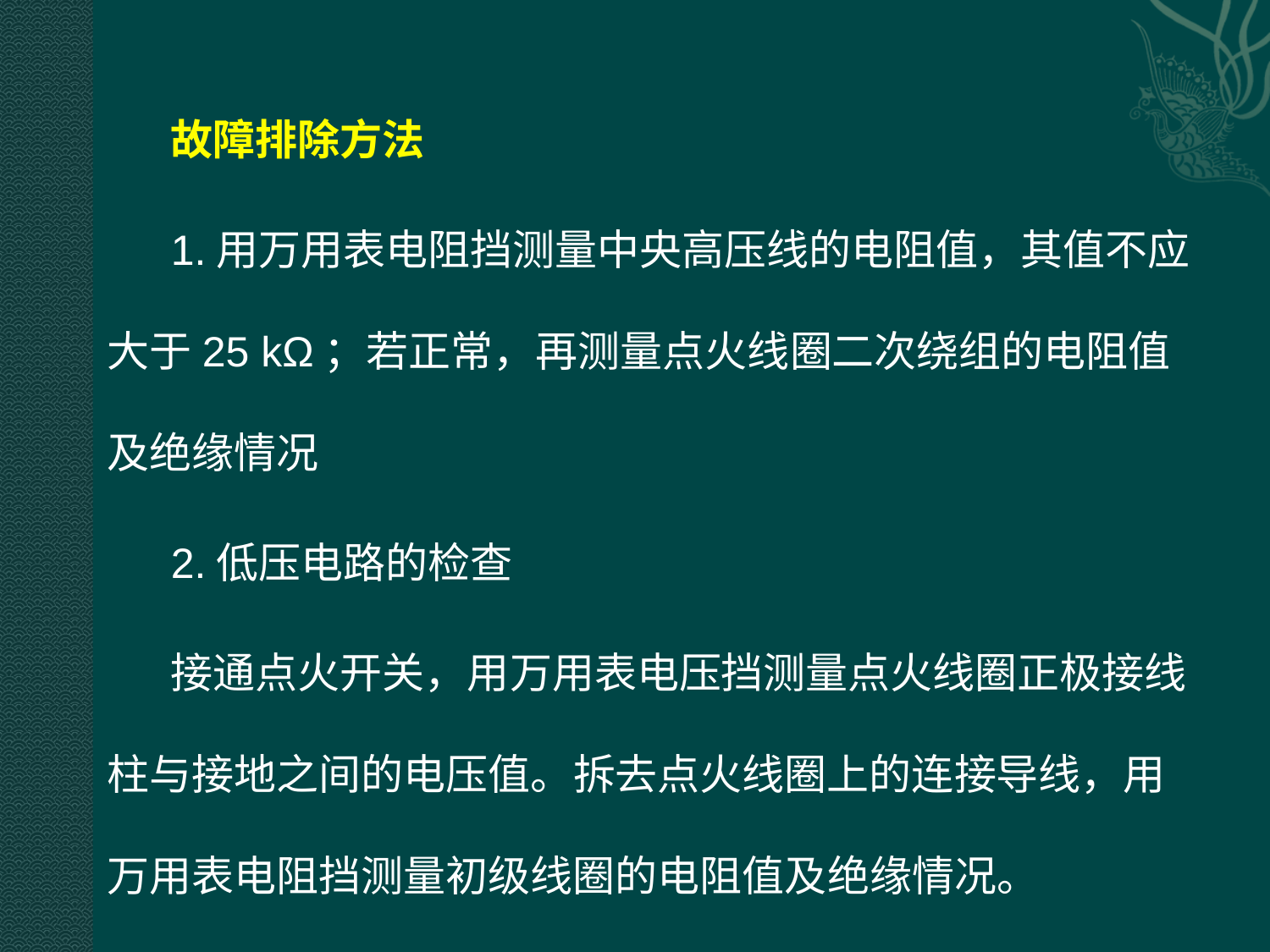

故障排除方法
1.用万用表电阻挡测量中央高压线的电阻值，其值不应大于25 kΩ；若正常，再测量点火线圈二次绕组的电阻值及绝缘情况
2.低压电路的检查
接通点火开关，用万用表电压挡测量点火线圈正极接线柱与接地之间的电压值。拆去点火线圈上的连接导线，用万用表电阻挡测量初级线圈的电阻值及绝缘情况。